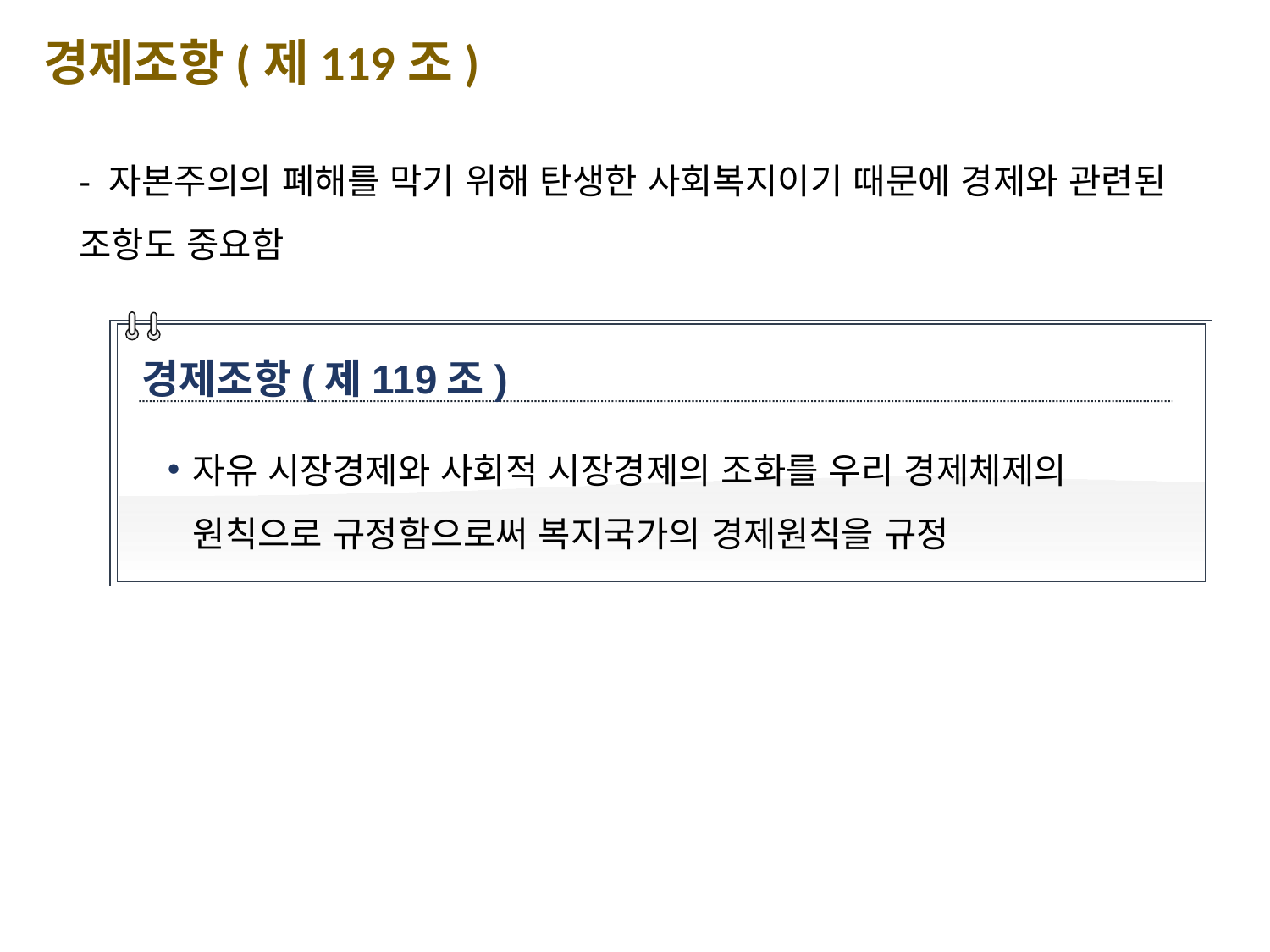

경제조항(제119조)
- 자본주의의 폐해를 막기 위해 탄생한 사회복지이기 때문에 경제와 관련된 조항도 중요함

경제조항(제119조)

자유 시장경제와 사회적 시장경제의 조화를 우리 경제체제의 원칙으로 규정함으로써 복지국가의 경제원칙을 규정